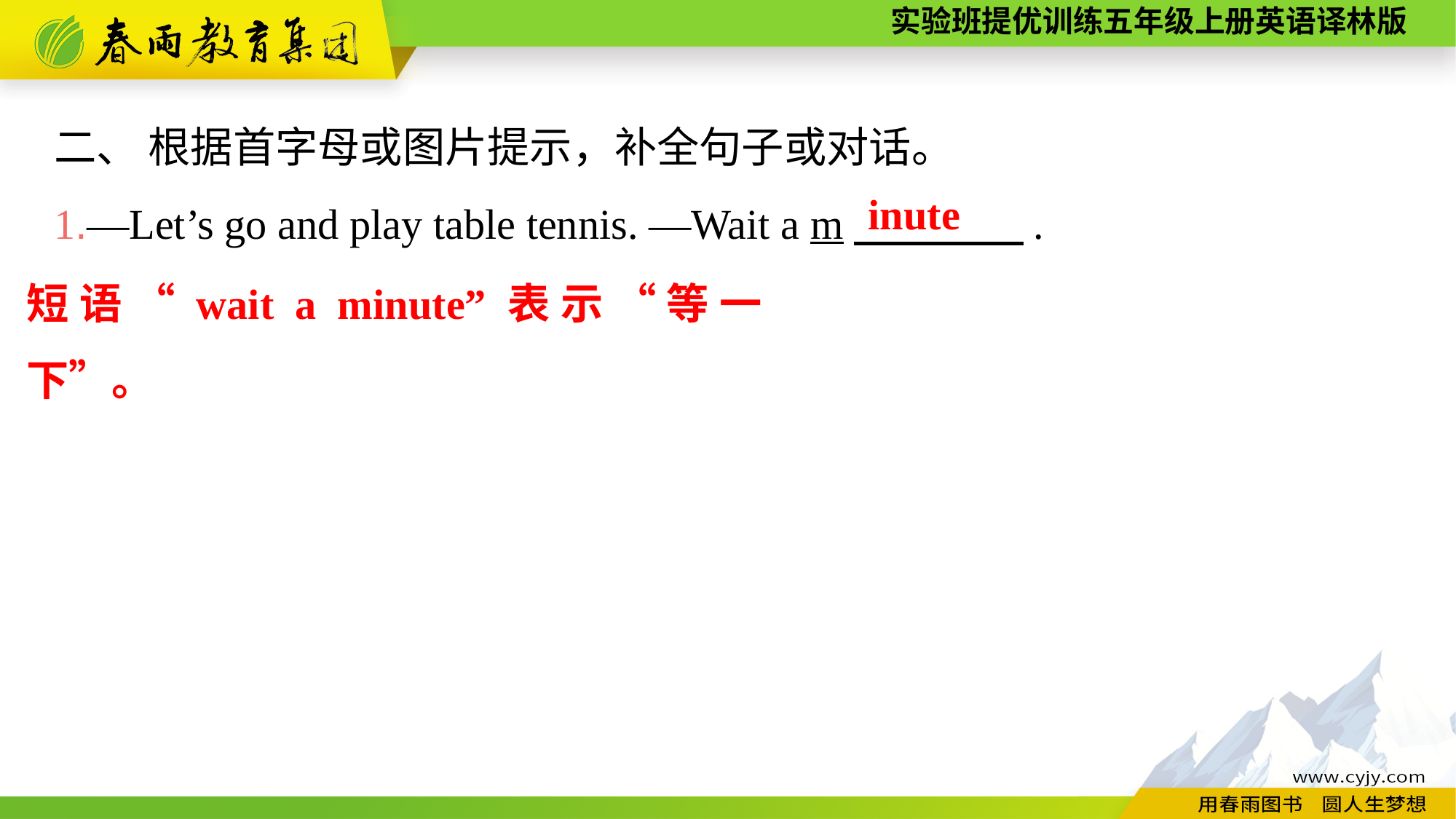

二、 根据首字母或图片提示，补全句子或对话。
1.—Let’s go and play table tennis. —Wait a m　　　　.
inute
短语“wait a minute”表示“等一下”。